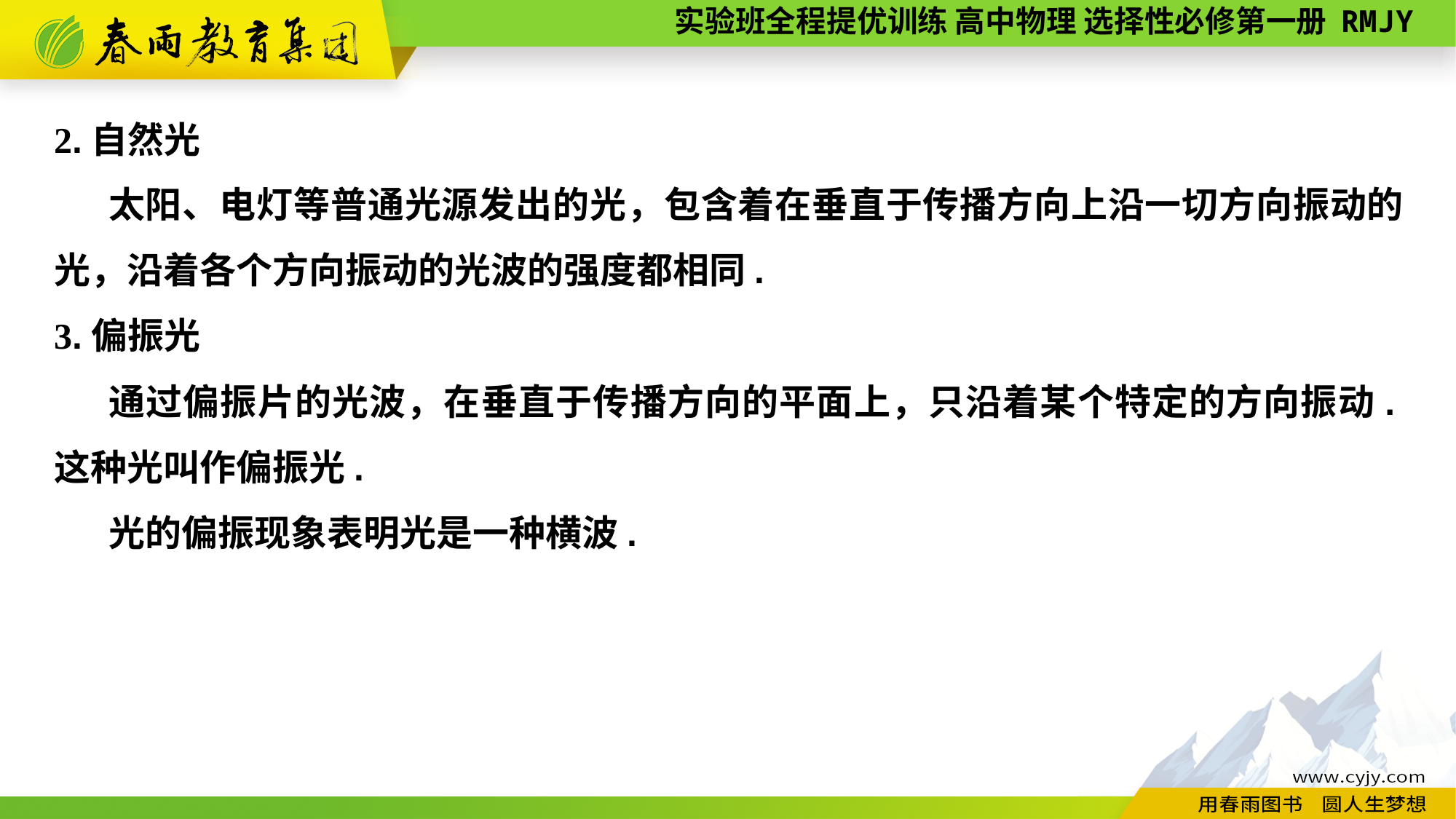

2.自然光
太阳、电灯等普通光源发出的光，包含着在垂直于传播方向上沿一切方向振动的光，沿着各个方向振动的光波的强度都相同.
3.偏振光
通过偏振片的光波，在垂直于传播方向的平面上，只沿着某个特定的方向振动.这种光叫作偏振光.
光的偏振现象表明光是一种横波.